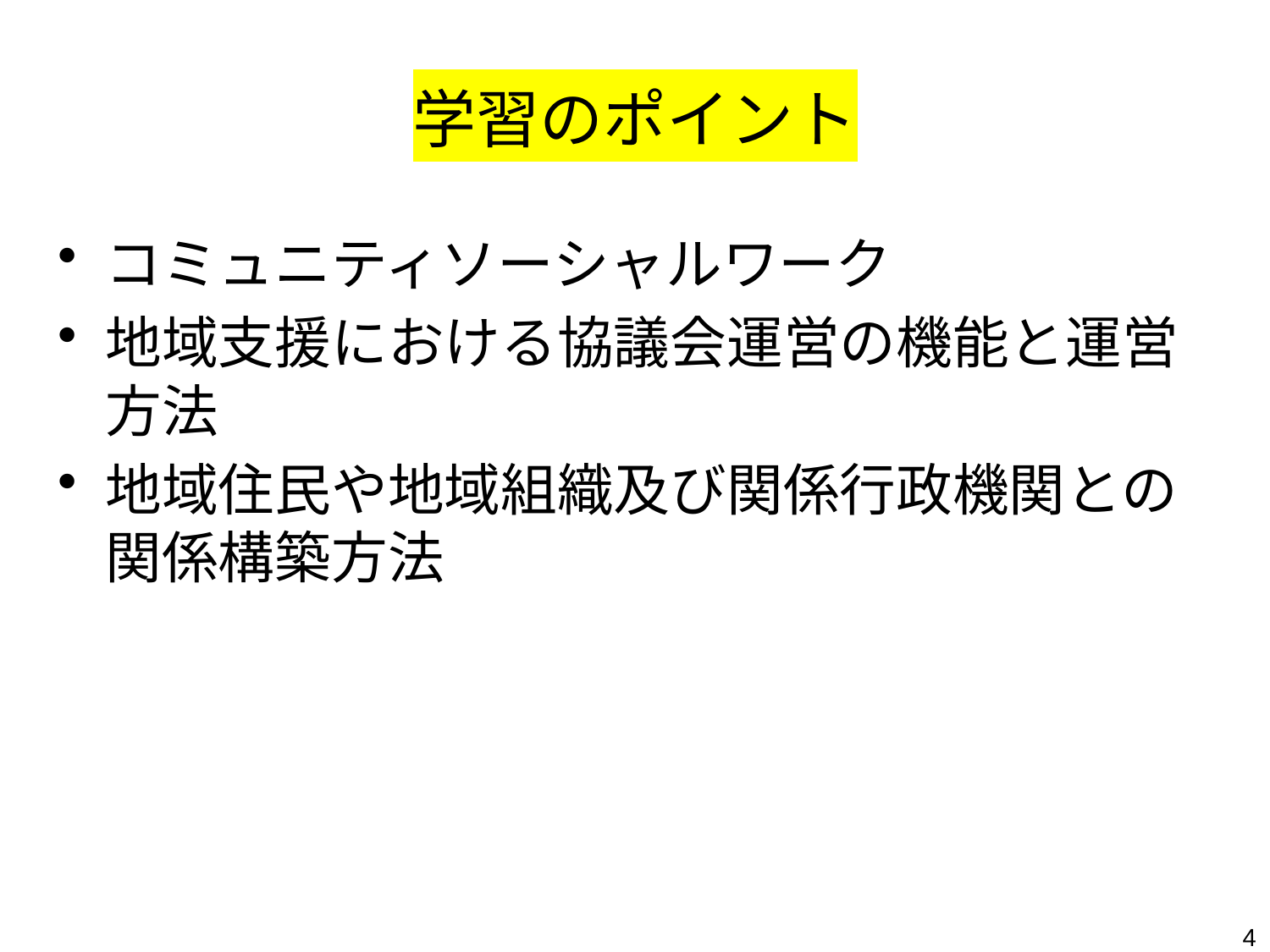

# 学習のポイント
コミュニティソーシャルワーク
地域支援における協議会運営の機能と運営方法
地域住民や地域組織及び関係行政機関との関係構築方法
4